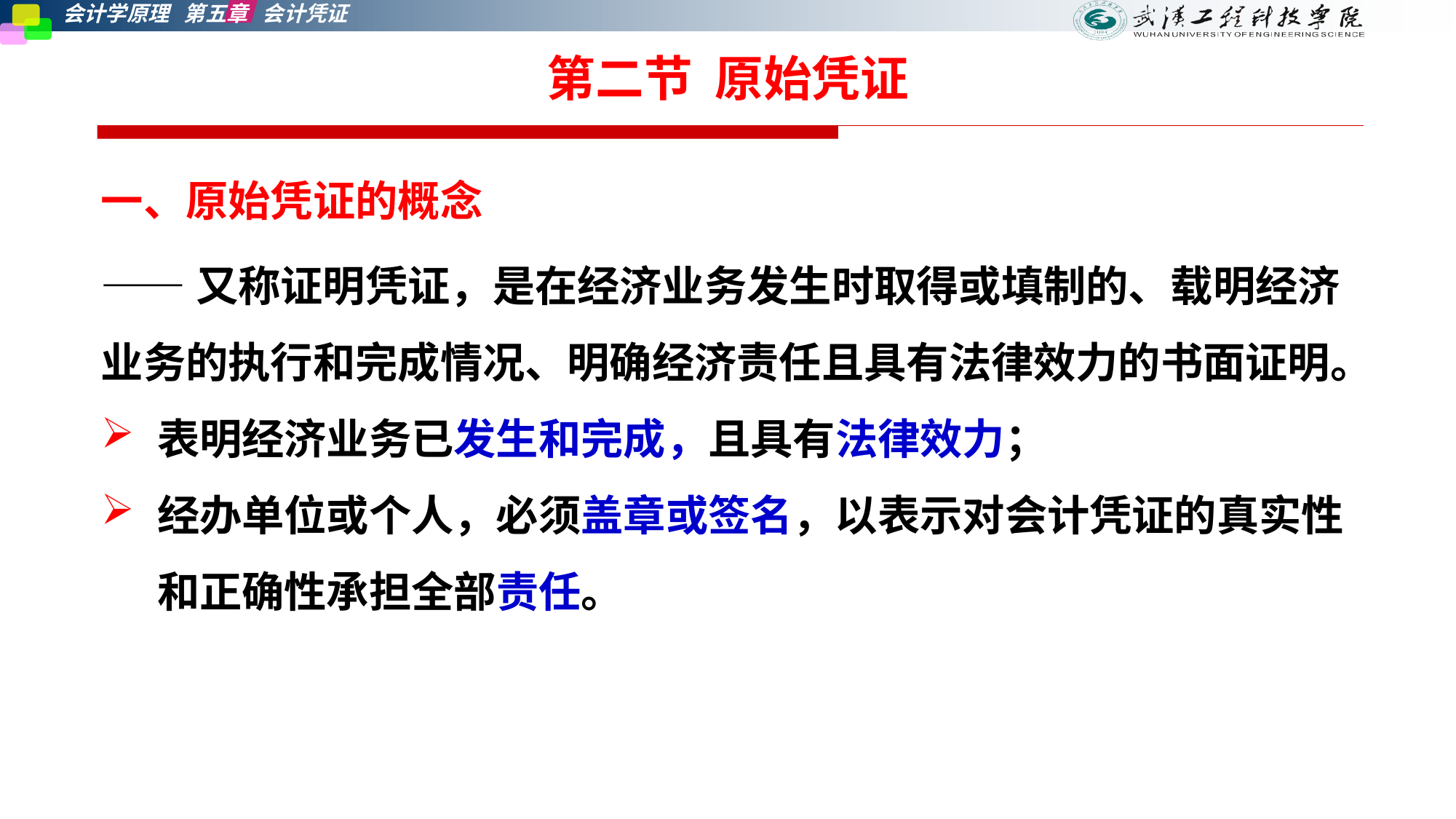

# 第二节  原始凭证
一、原始凭证的概念
——又称证明凭证，是在经济业务发生时取得或填制的、载明经济业务的执行和完成情况、明确经济责任且具有法律效力的书面证明。
表明经济业务已发生和完成，且具有法律效力；
经办单位或个人，必须盖章或签名，以表示对会计凭证的真实性和正确性承担全部责任。